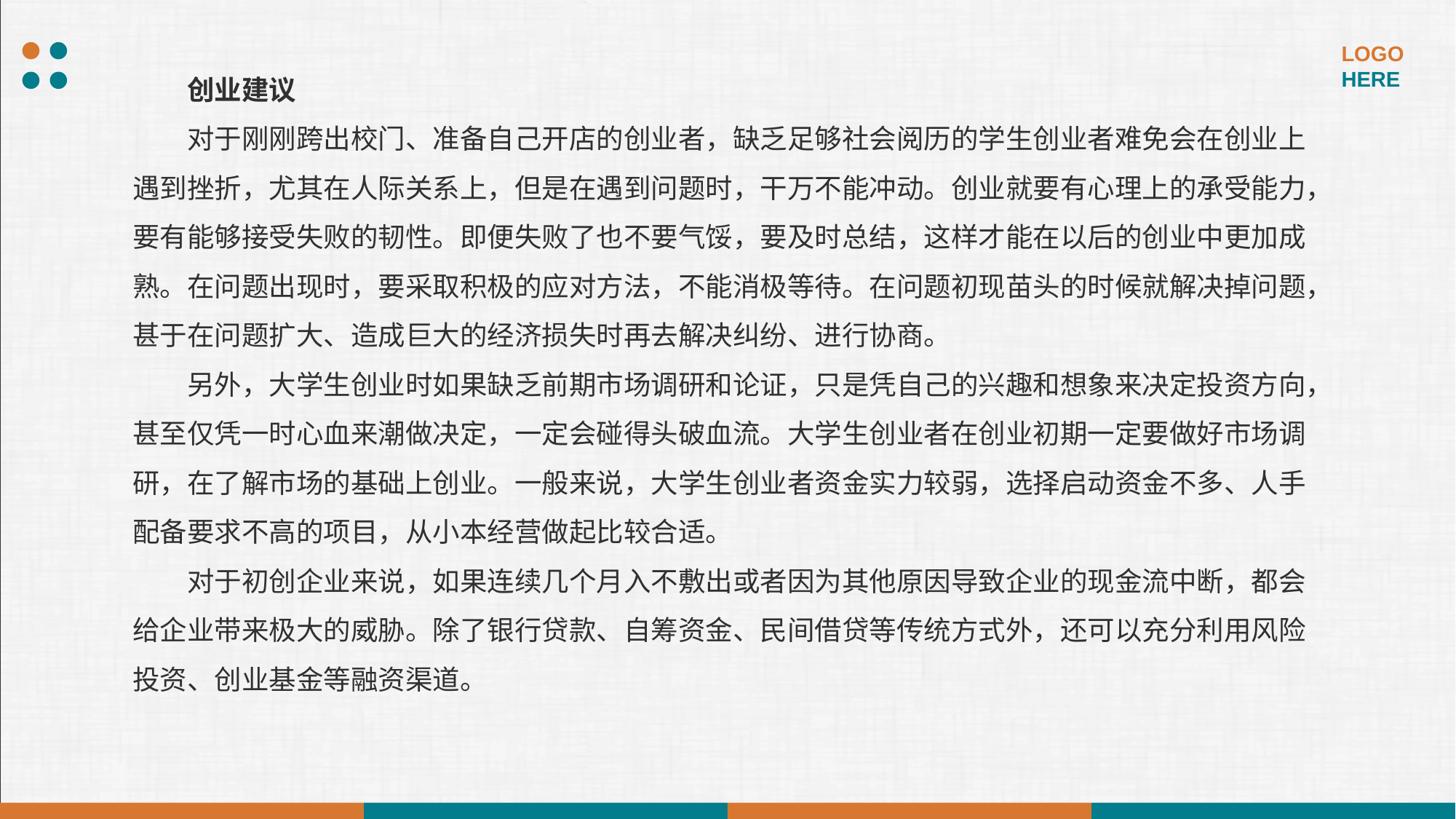

创业建议
对于刚刚跨出校门、准备自己开店的创业者，缺乏足够社会阅历的学生创业者难免会在创业上遇到挫折，尤其在人际关系上，但是在遇到问题时，干万不能冲动。创业就要有心理上的承受能力，要有能够接受失败的韧性。即便失败了也不要气馁，要及时总结，这样才能在以后的创业中更加成熟。在问题出现时，要采取积极的应对方法，不能消极等待。在问题初现苗头的时候就解决掉问题，甚于在问题扩大、造成巨大的经济损失时再去解决纠纷、进行协商。
另外，大学生创业时如果缺乏前期市场调研和论证，只是凭自己的兴趣和想象来决定投资方向，甚至仅凭一时心血来潮做决定，一定会碰得头破血流。大学生创业者在创业初期一定要做好市场调研，在了解市场的基础上创业。一般来说，大学生创业者资金实力较弱，选择启动资金不多、人手配备要求不高的项目，从小本经营做起比较合适。
对于初创企业来说，如果连续几个月入不敷出或者因为其他原因导致企业的现金流中断，都会给企业带来极大的威胁。除了银行贷款、自筹资金、民间借贷等传统方式外，还可以充分利用风险投资、创业基金等融资渠道。